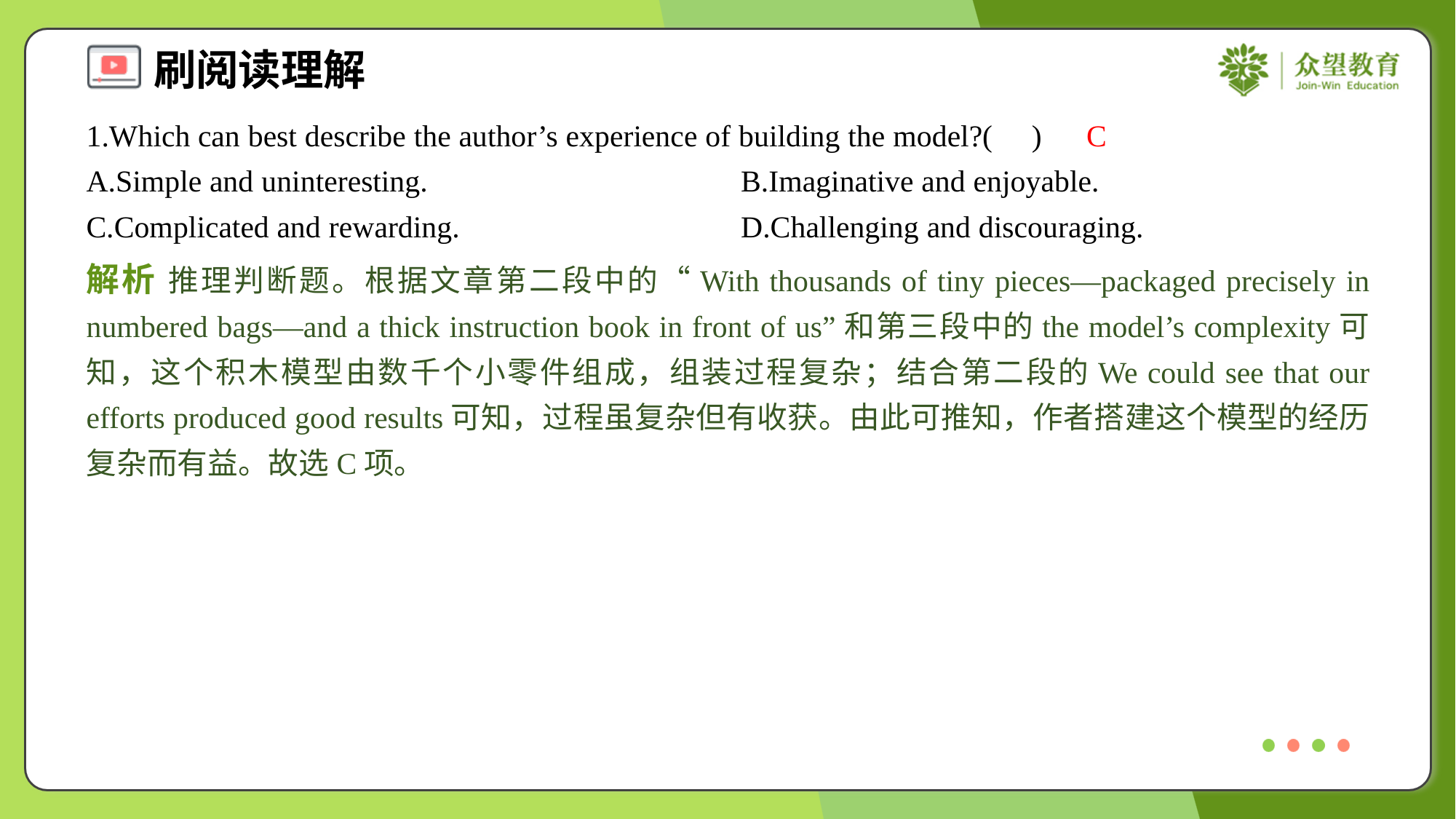

1.Which can best describe the author’s experience of building the model?(     )
C
A.Simple and uninteresting.	B.Imaginative and enjoyable.
C.Complicated and rewarding.	D.Challenging and discouraging.
解析 推理判断题。根据文章第二段中的“With thousands of tiny pieces—packaged precisely in numbered bags—and a thick instruction book in front of us”和第三段中的the model’s complexity可知，这个积木模型由数千个小零件组成，组装过程复杂；结合第二段的We could see that our efforts produced good results可知，过程虽复杂但有收获。由此可推知，作者搭建这个模型的经历复杂而有益。故选C项。